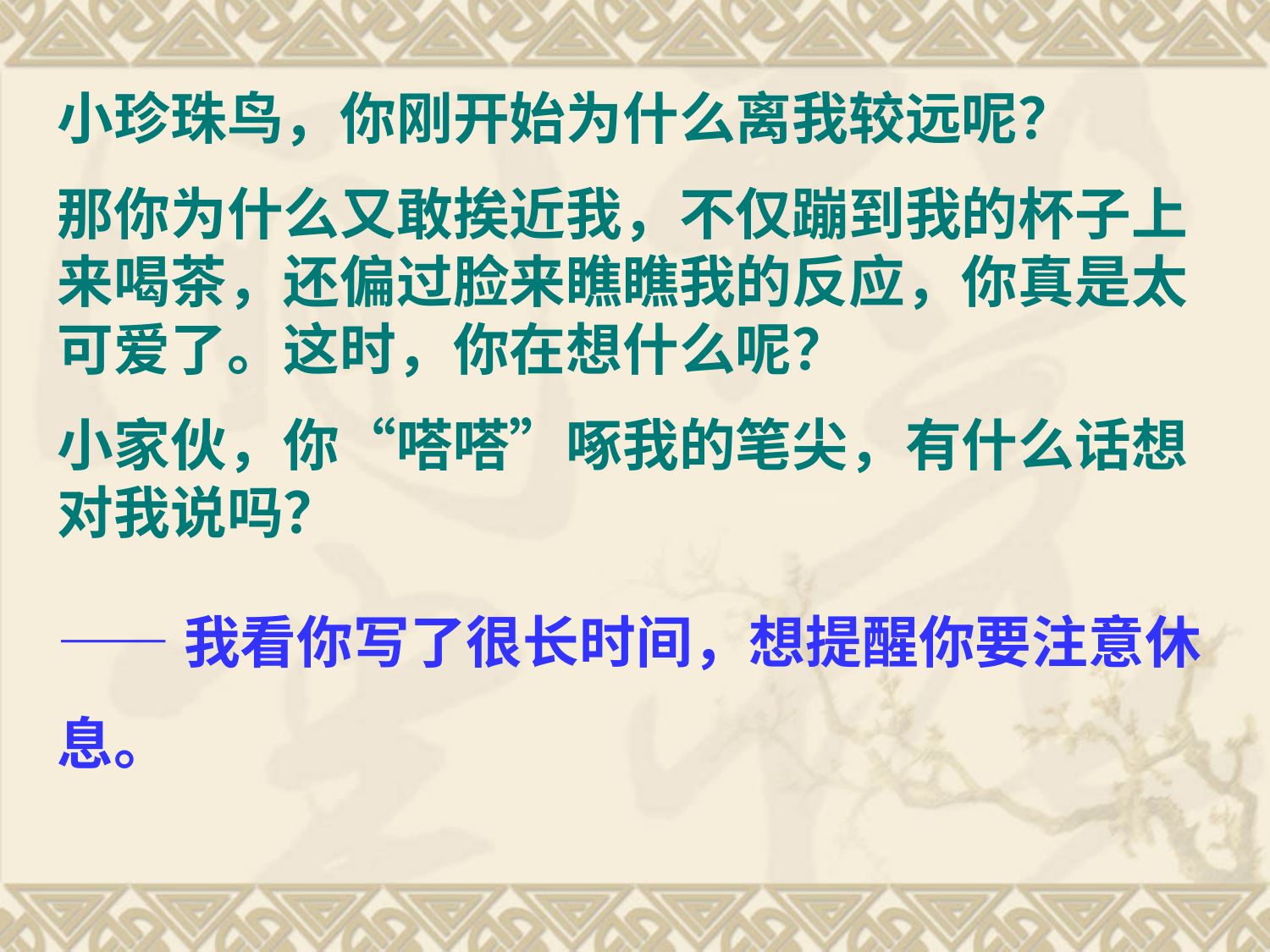

小珍珠鸟，你刚开始为什么离我较远呢？
那你为什么又敢挨近我，不仅蹦到我的杯子上来喝茶，还偏过脸来瞧瞧我的反应，你真是太可爱了。这时，你在想什么呢？
小家伙，你“嗒嗒”啄我的笔尖，有什么话想对我说吗？
——我看你写了很长时间，想提醒你要注意休息。